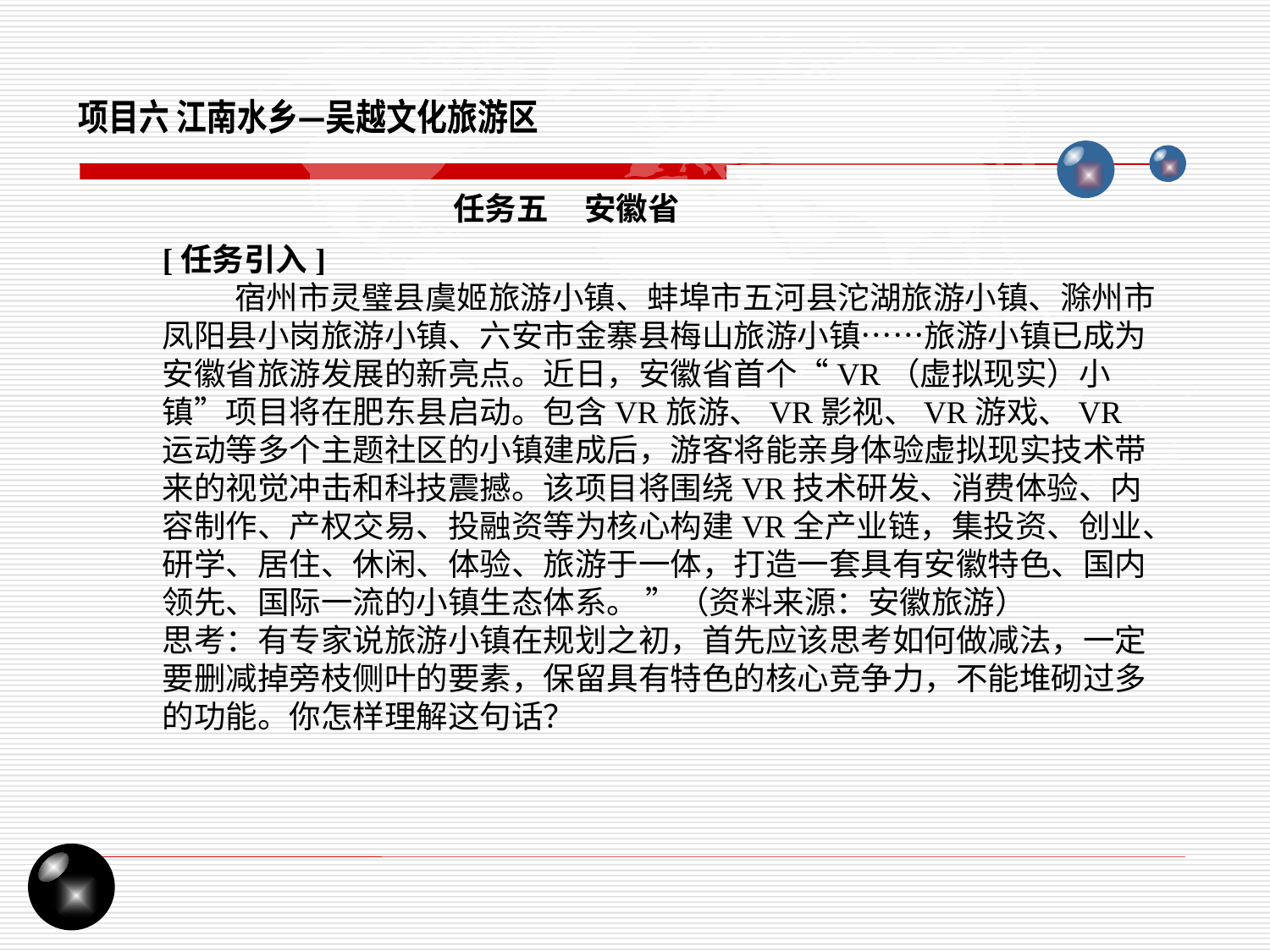

项目六 江南水乡—吴越文化旅游区
任务五     安徽省
[任务引入]
         宿州市灵璧县虞姬旅游小镇、蚌埠市五河县沱湖旅游小镇、滁州市凤阳县小岗旅游小镇、六安市金寨县梅山旅游小镇……旅游小镇已成为安徽省旅游发展的新亮点。近日，安徽省首个“VR（虚拟现实）小镇”项目将在肥东县启动。包含VR旅游、VR影视、VR游戏、VR运动等多个主题社区的小镇建成后，游客将能亲身体验虚拟现实技术带来的视觉冲击和科技震撼。该项目将围绕VR技术研发、消费体验、内容制作、产权交易、投融资等为核心构建VR全产业链，集投资、创业、研学、居住、休闲、体验、旅游于一体，打造一套具有安徽特色、国内领先、国际一流的小镇生态体系。 ”（资料来源：安徽旅游）
思考：有专家说旅游小镇在规划之初，首先应该思考如何做减法，一定要删减掉旁枝侧叶的要素，保留具有特色的核心竞争力，不能堆砌过多的功能。你怎样理解这句话？